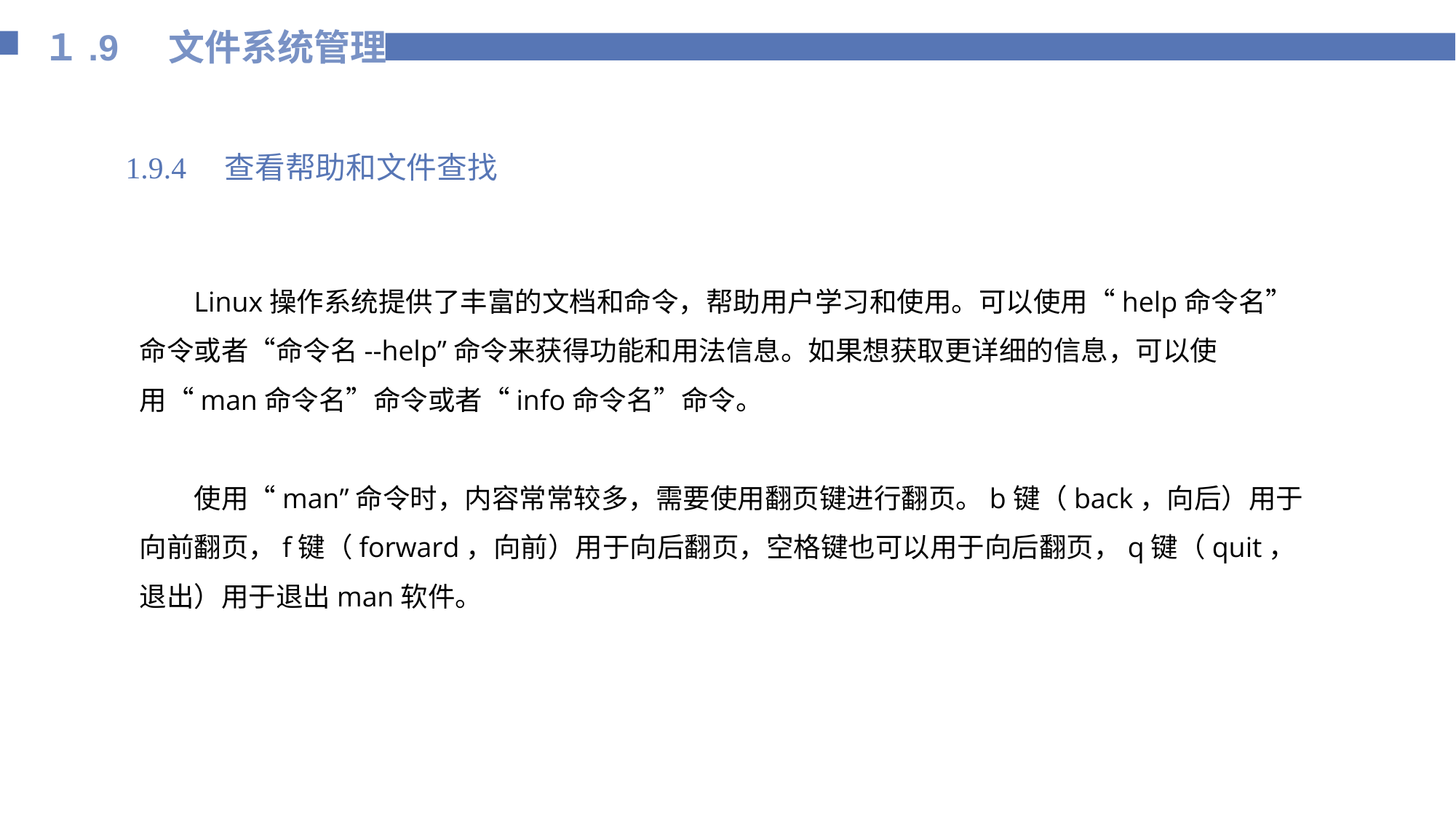

１.9    文件系统管理

1.9.4    查看帮助和文件查找
Linux操作系统提供了丰富的文档和命令，帮助用户学习和使用。可以使用“help命令名”命令或者“命令名--help”命令来获得功能和用法信息。如果想获取更详细的信息，可以使用“man命令名”命令或者“info命令名”命令。

使用“man”命令时，内容常常较多，需要使用翻页键进行翻页。b键（back，向后）用于向前翻页，f键（forward，向前）用于向后翻页，空格键也可以用于向后翻页，q键（quit，退出）用于退出man软件。